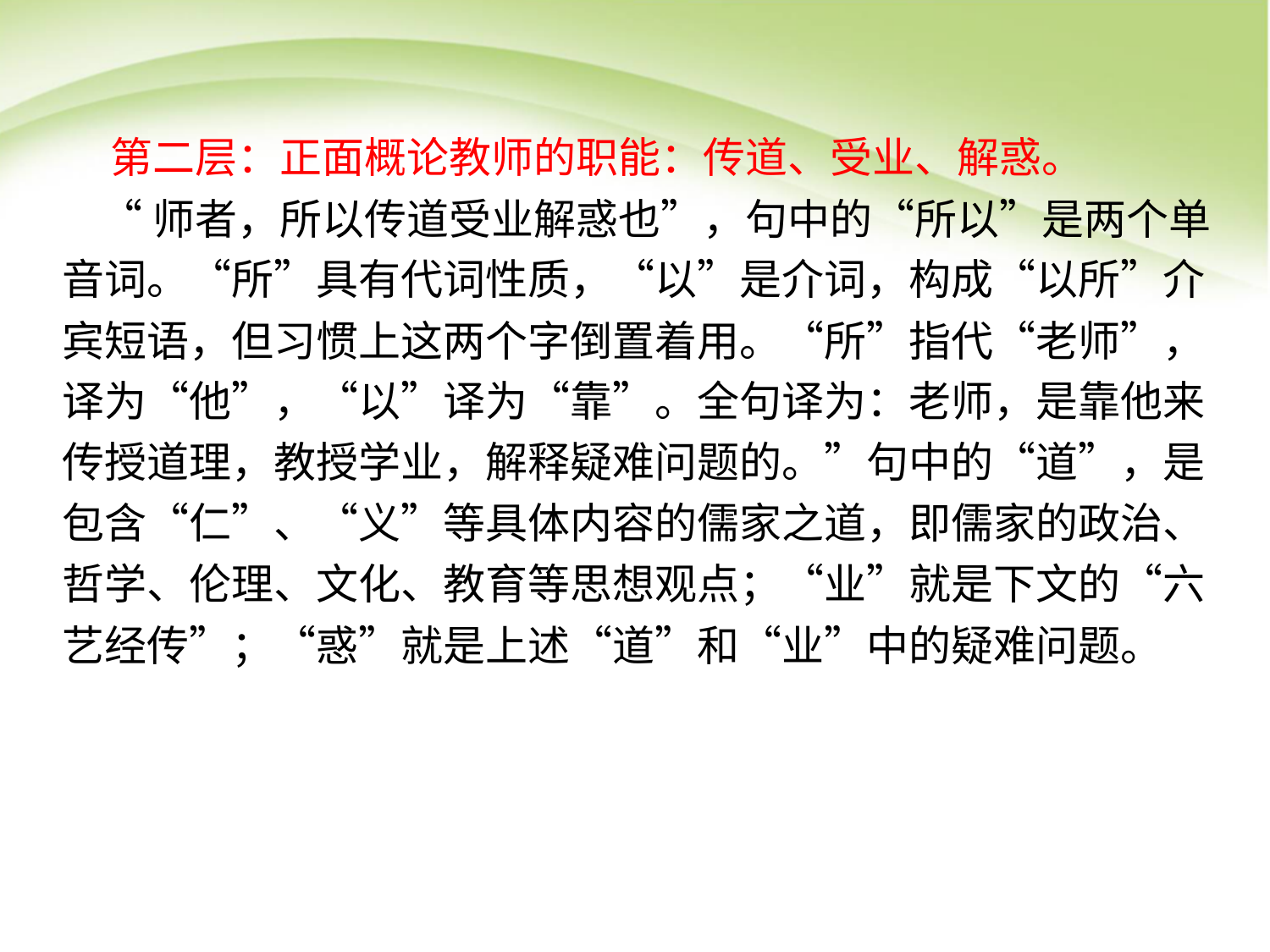

第二层：正面概论教师的职能：传道、受业、解惑。
    “师者，所以传道受业解惑也”，句中的“所以”是两个单音词。“所”具有代词性质，“以”是介词，构成“以所”介宾短语，但习惯上这两个字倒置着用。“所”指代“老师”，译为“他”，“以”译为“靠”。全句译为：老师，是靠他来传授道理，教授学业，解释疑难问题的。”句中的“道”，是包含“仁”、“义”等具体内容的儒家之道，即儒家的政治、哲学、伦理、文化、教育等思想观点；“业”就是下文的“六艺经传”；“惑”就是上述“道”和“业”中的疑难问题。